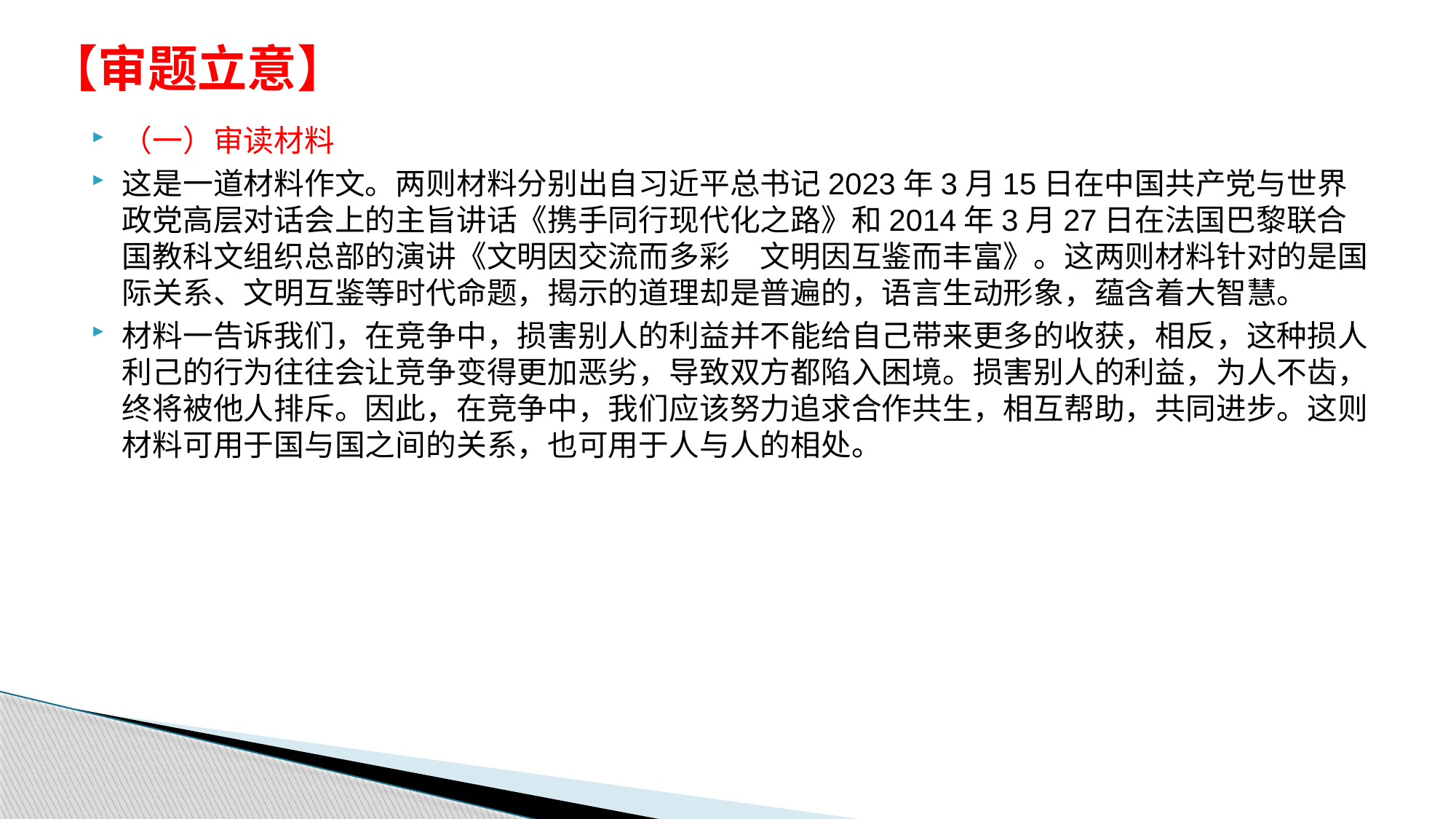

# 【审题立意】
（一）审读材料
这是一道材料作文。两则材料分别出自习近平总书记2023年3月15日在中国共产党与世界政党高层对话会上的主旨讲话《携手同行现代化之路》和2014年3月27日在法国巴黎联合国教科文组织总部的演讲《文明因交流而多彩　文明因互鉴而丰富》。这两则材料针对的是国际关系、文明互鉴等时代命题，揭示的道理却是普遍的，语言生动形象，蕴含着大智慧。
材料一告诉我们，在竞争中，损害别人的利益并不能给自己带来更多的收获，相反，这种损人利己的行为往往会让竞争变得更加恶劣，导致双方都陷入困境。损害别人的利益，为人不齿，终将被他人排斥。因此，在竞争中，我们应该努力追求合作共生，相互帮助，共同进步。这则材料可用于国与国之间的关系，也可用于人与人的相处。